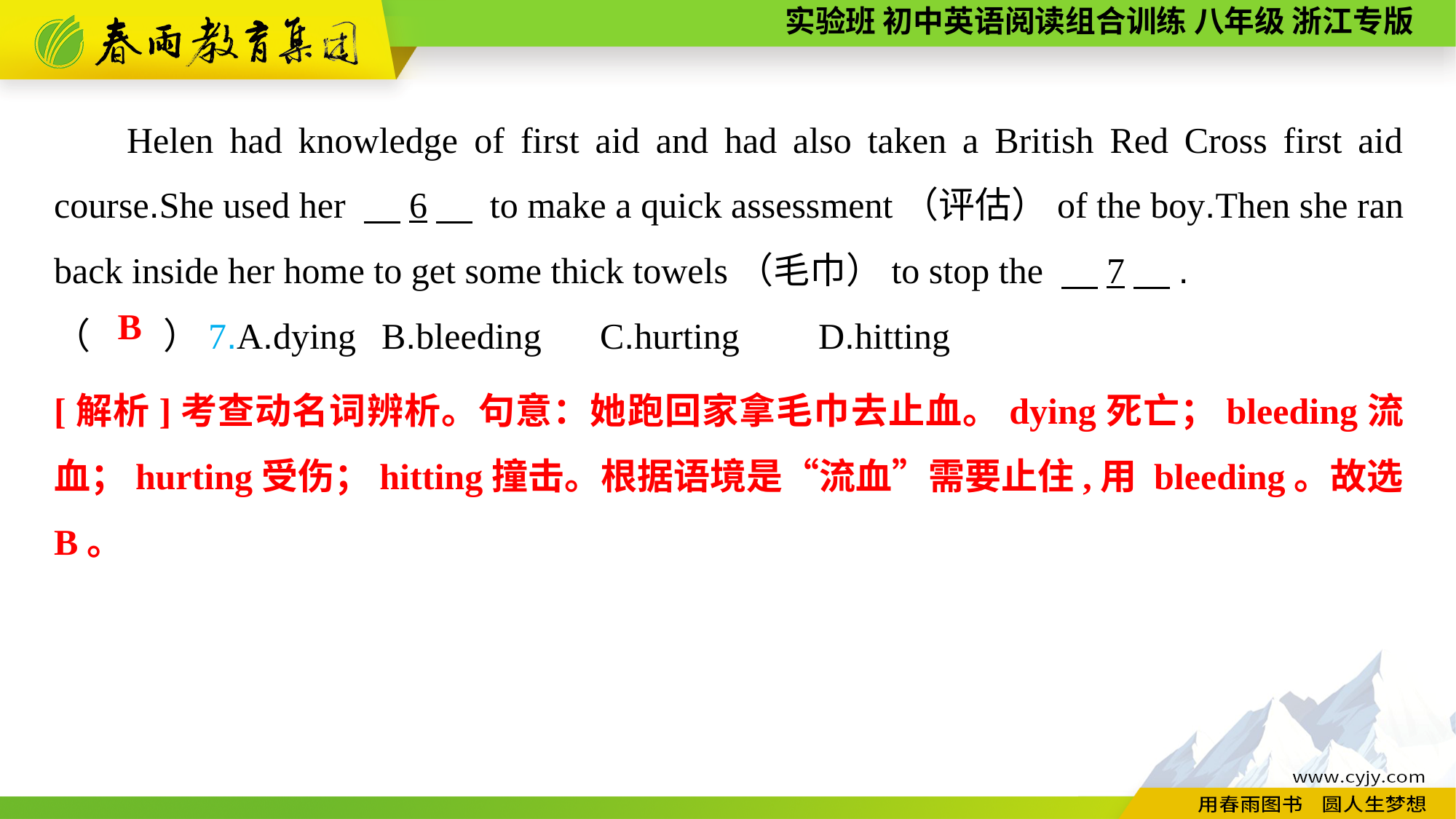

Helen had knowledge of first aid and had also taken a British Red Cross first aid course.She used her 　6　 to make a quick assessment（评估）of the boy.Then she ran back inside her home to get some thick towels（毛巾）to stop the 　7　.
（　　）7.A.dying	B.bleeding	C.hurting	D.hitting
B
[解析]考查动名词辨析。句意：她跑回家拿毛巾去止血。dying死亡；bleeding流血；hurting受伤；hitting撞击。根据语境是“流血”需要止住,用 bleeding。故选B。